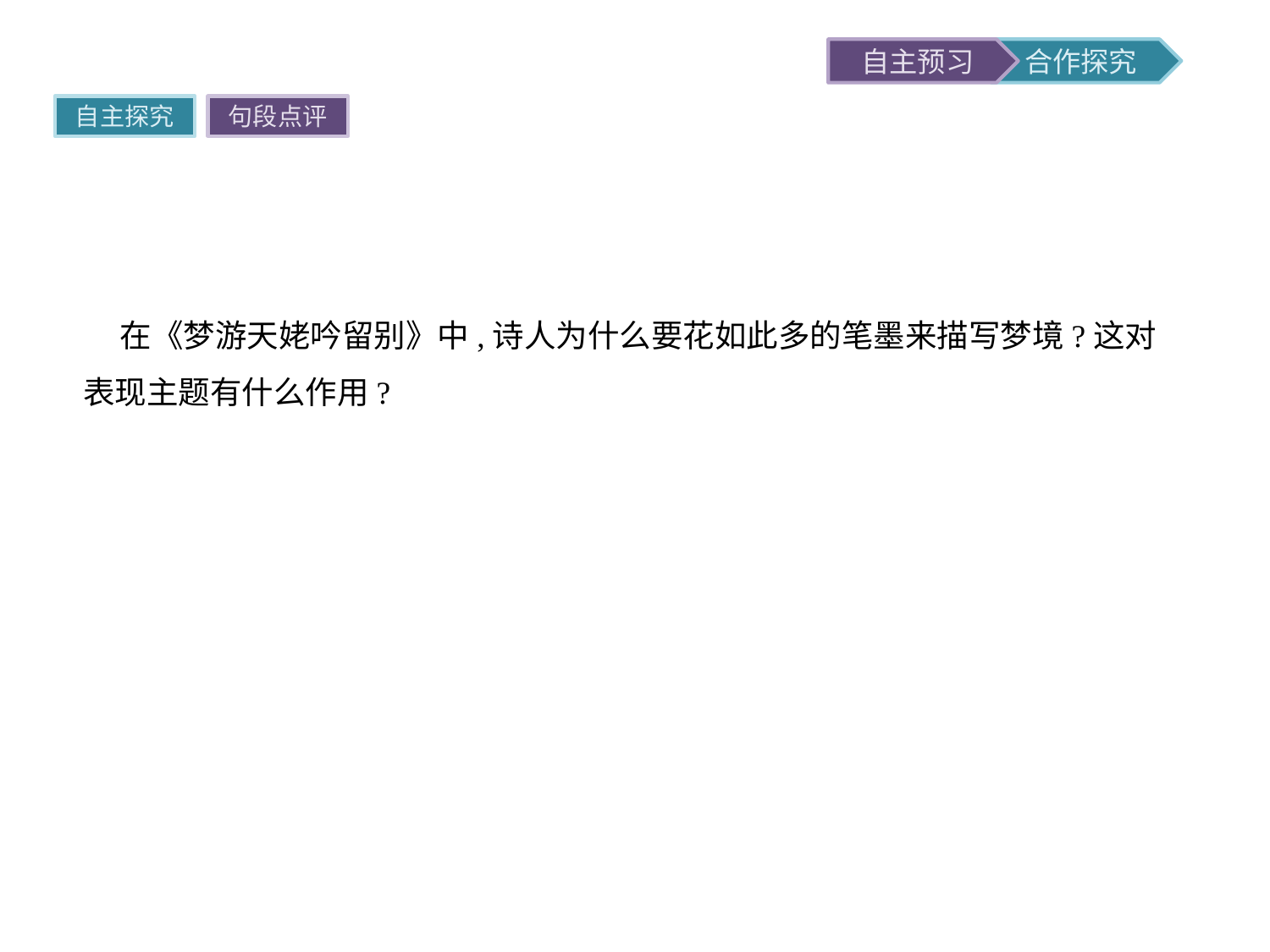

自主探究
句段点评
在《梦游天姥吟留别》中,诗人为什么要花如此多的笔墨来描写梦境?这对表现主题有什么作用?
提示:梦中仙境象征诗人追求的自由美好的理想境界,写仙境的美妙是为了反衬现实的丑恶,表明诗人对黑暗现实的厌恶。诗人对自由生活的向往,借助梦的形式曲折地表达出来,而后半部分则是直抒胸臆,直接唱出:“且放白鹿青崖间,须行即骑访名山。安能摧眉折腰事权贵,使我不得开心颜!”与诗中的梦境相照应,共同表现主题。